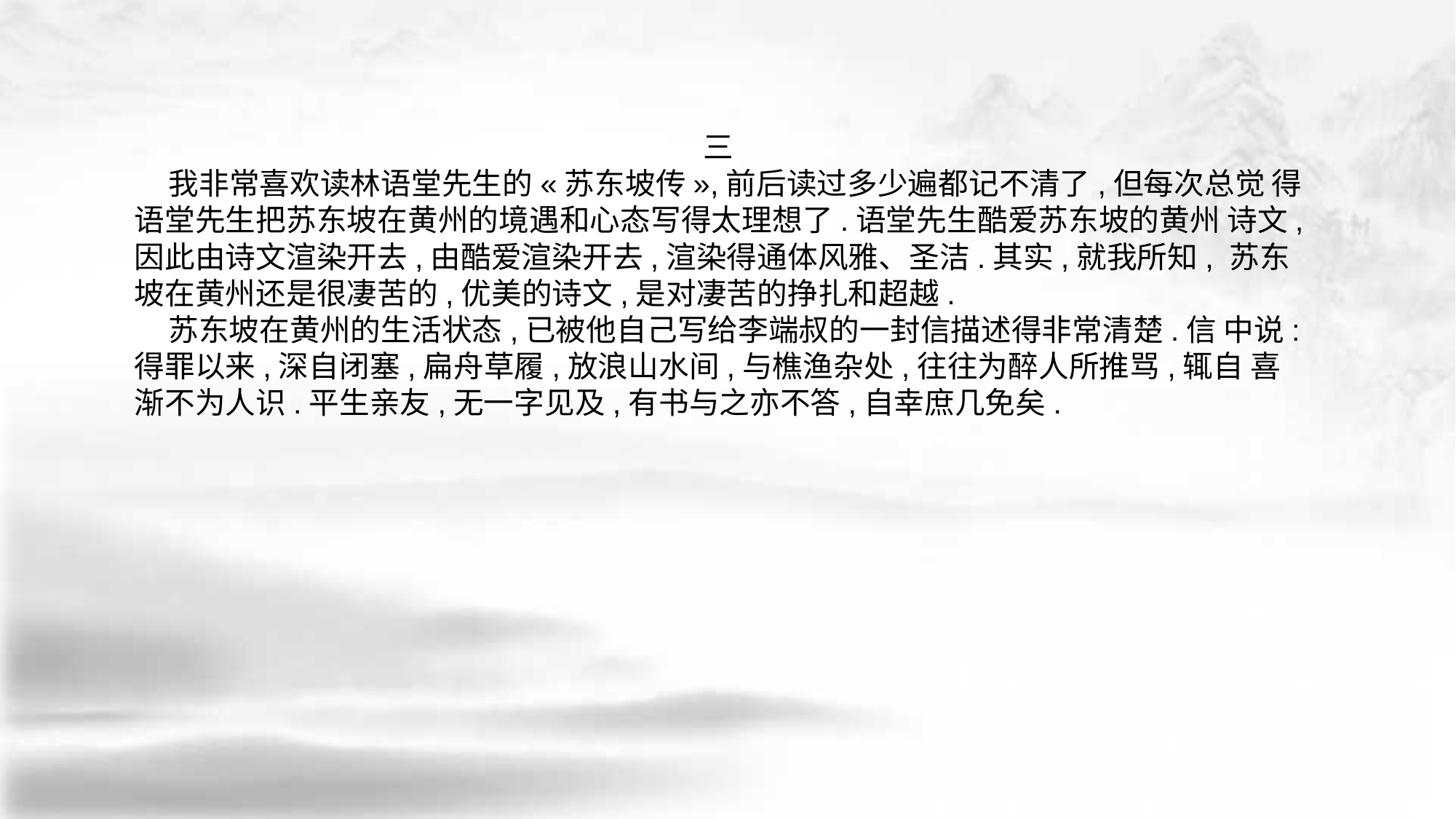

三
    我非常喜欢读林语堂先生的«苏东坡传»,前后读过多少遍都记不清了,但每次总觉 得语堂先生把苏东坡在黄州的境遇和心态写得太理想了.语堂先生酷爱苏东坡的黄州 诗文,因此由诗文渲染开去,由酷爱渲染开去,渲染得通体风雅、圣洁.其实,就我所知, 苏东坡在黄州还是很凄苦的,优美的诗文,是对凄苦的挣扎和超越.
    苏东坡在黄州的生活状态,已被他自己写给李端叔的一封信描述得非常清楚.信 中说:得罪以来,深自闭塞,扁舟草履,放浪山水间,与樵渔杂处,往往为醉人所推骂,辄自 喜渐不为人识.平生亲友,无一字见及,有书与之亦不答,自幸庶几免矣.